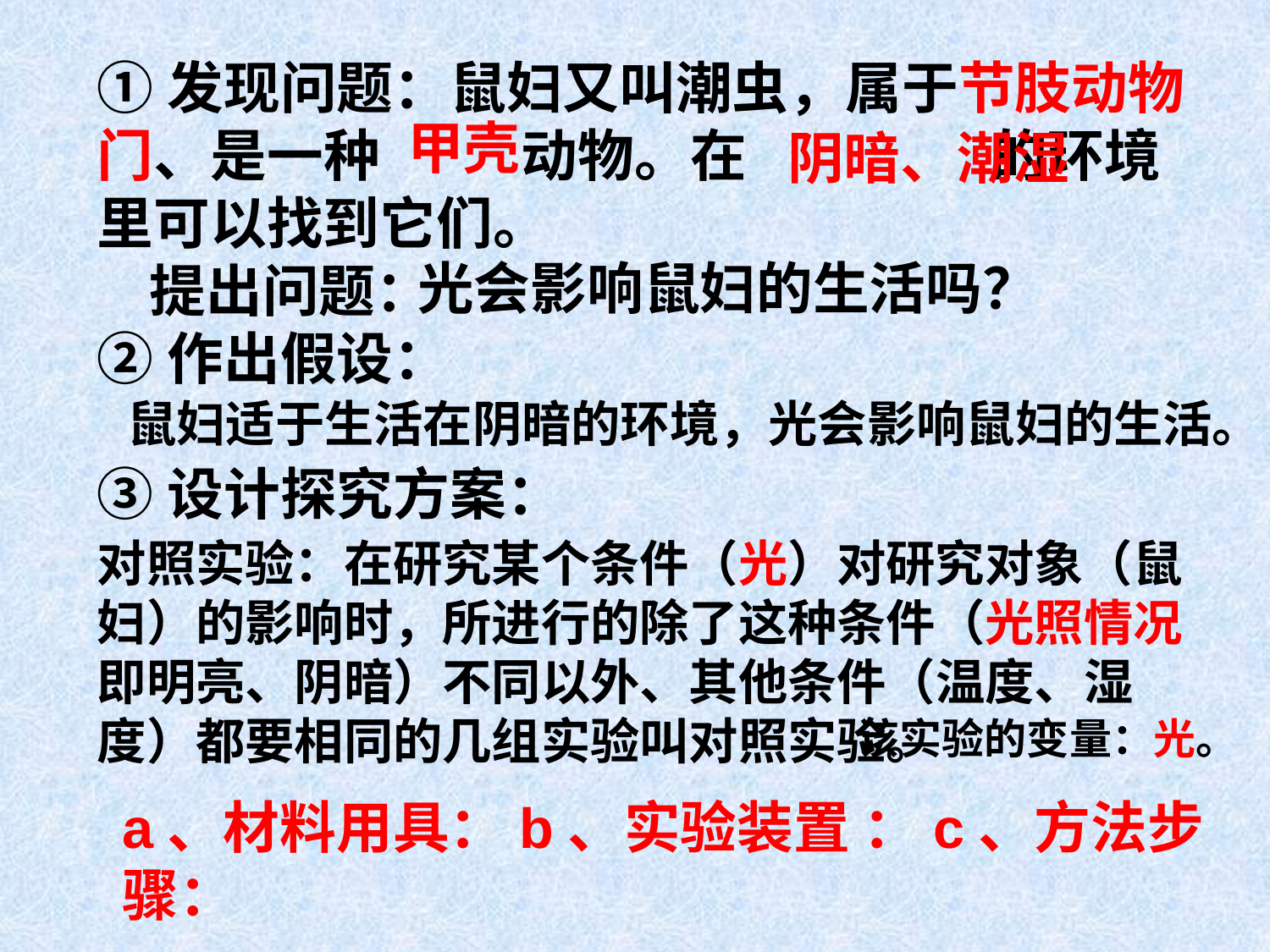

①发现问题：鼠妇又叫潮虫，属于节肢动物门、是一种           动物。在                   的环境里可以找到它们。
   提出问题：
②作出假设：

③设计探究方案：

甲壳
阴暗、潮湿
光会影响鼠妇的生活吗？
鼠妇适于生活在阴暗的环境，光会影响鼠妇的生活。
对照实验：在研究某个条件（光）对研究对象（鼠妇）的影响时，所进行的除了这种条件（光照情况即明亮、阴暗）不同以外、其他条件（温度、湿度）都要相同的几组实验叫对照实验。
该实验的变量：光。
a、材料用具：b、实验装置 ：c、方法步骤：